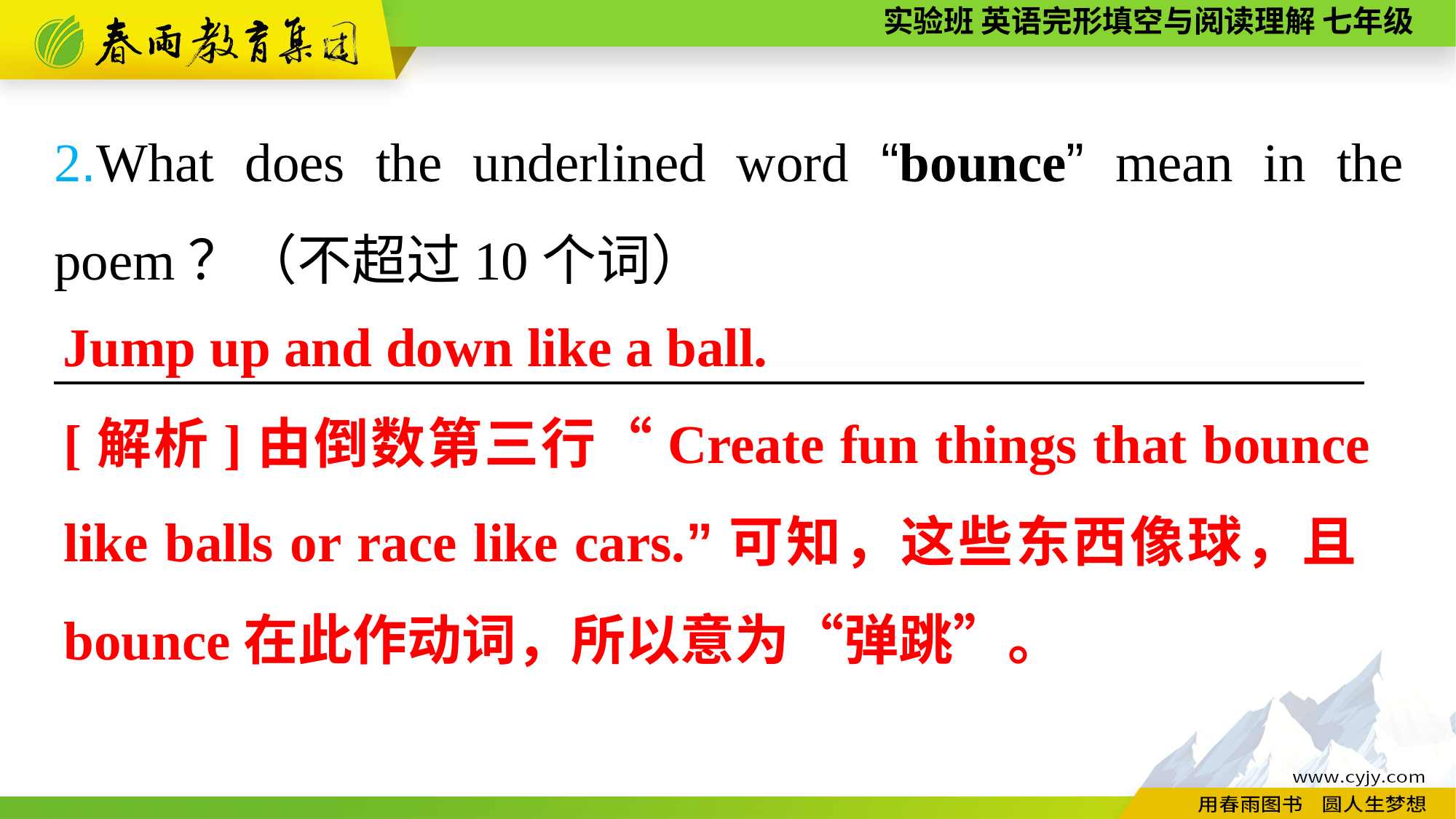

2.What does the underlined word “bounce” mean in the poem？（不超过10个词）
————————————————————————
Jump up and down like a ball.
[解析]由倒数第三行“Create fun things that bounce like balls or race like cars.”可知，这些东西像球，且bounce在此作动词，所以意为“弹跳”。